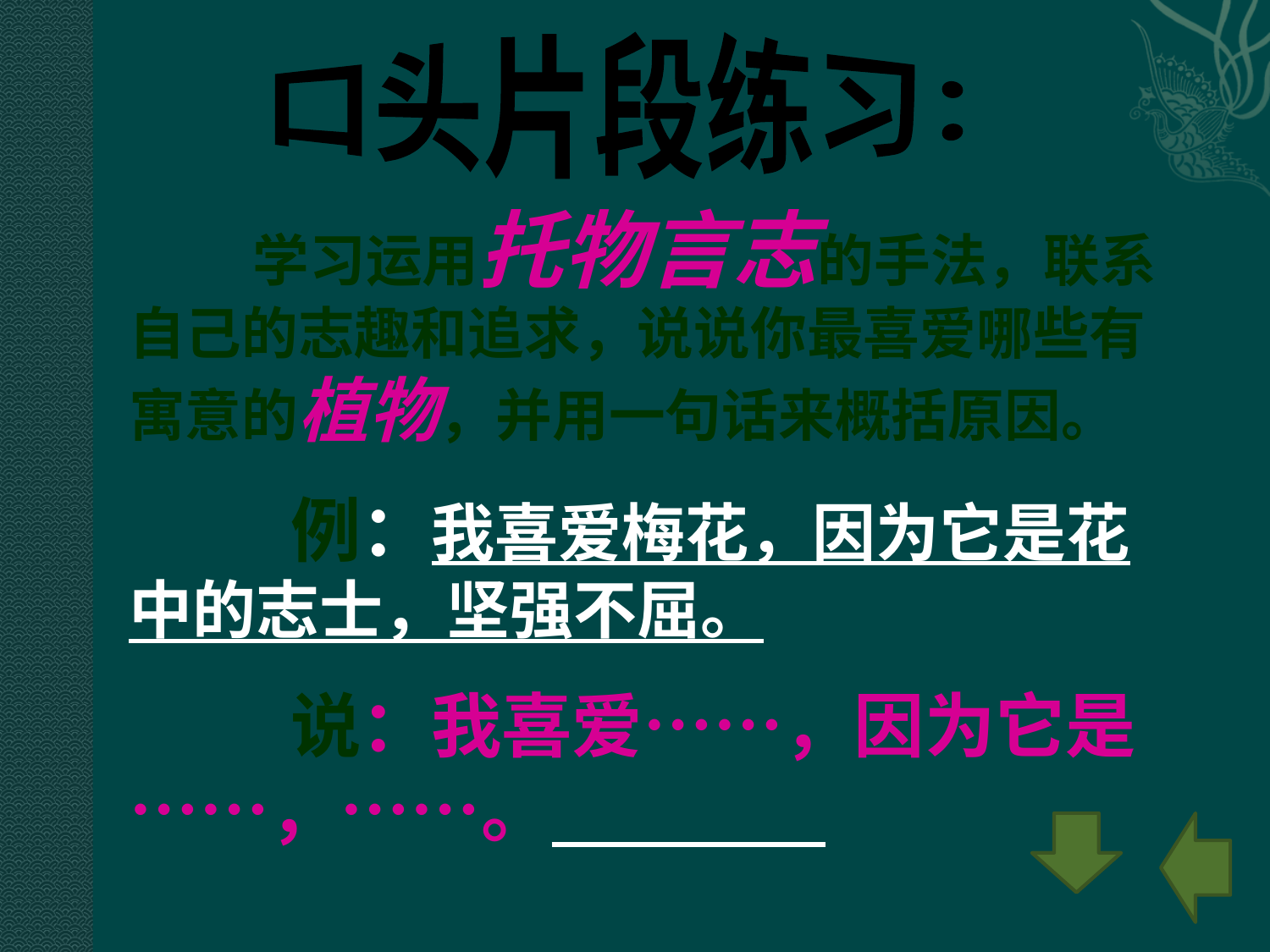

口头片段练习：
      学习运用托物言志的手法，联系自己的志趣和追求，说说你最喜爱哪些有寓意的植物，并用一句话来概括原因。
         例：我喜爱梅花，因为它是花中的志士，坚强不屈。
         说：我喜爱……，因为它是……，……。